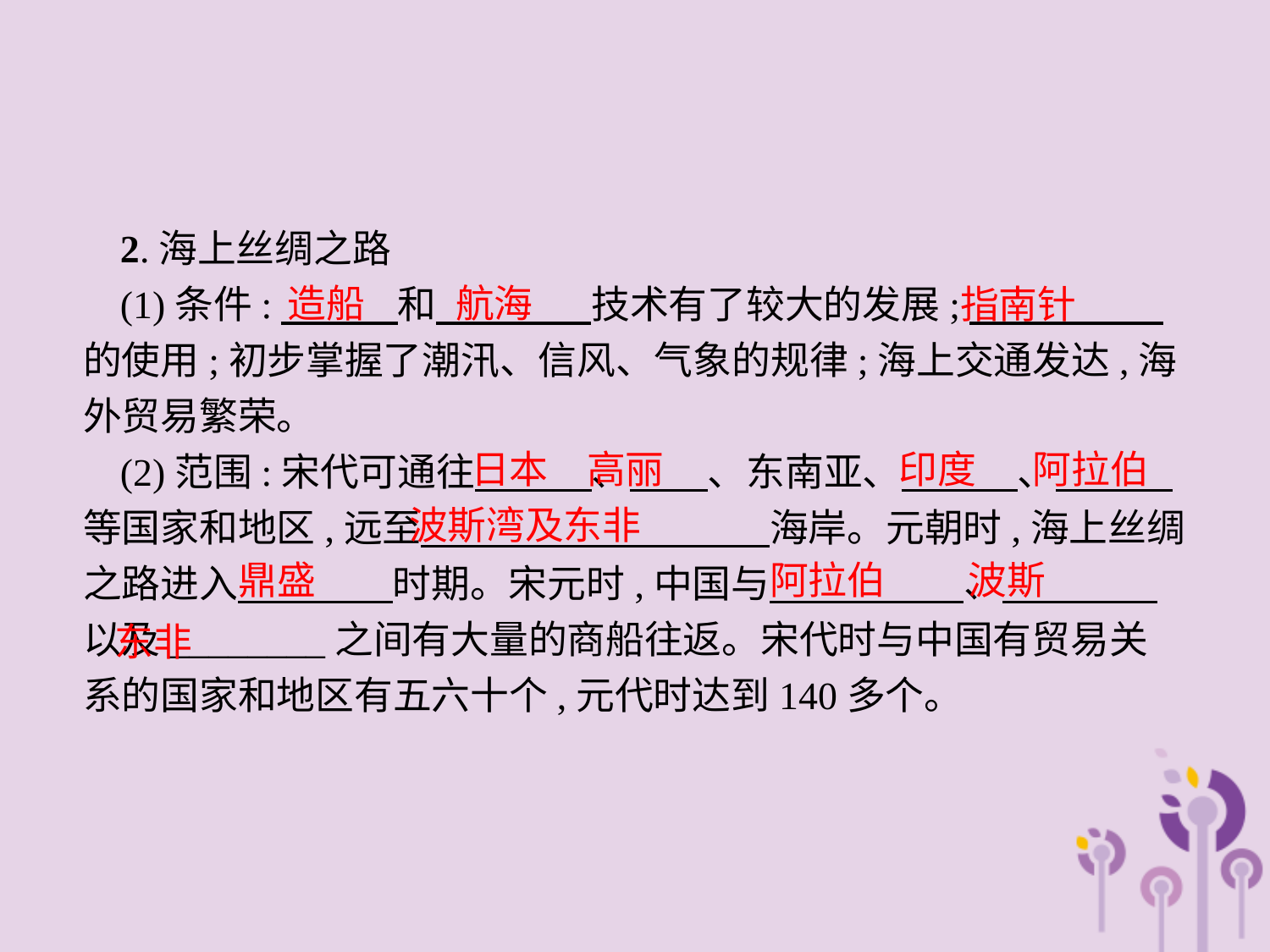

2.海上丝绸之路
(1)条件:　　　和　　　　技术有了较大的发展;　　　　　的使用;初步掌握了潮汛、信风、气象的规律;海上交通发达,海外贸易繁荣。
(2)范围:宋代可通往　　　、　　、东南亚、　　　、　　　等国家和地区,远至　　　　　　　　　海岸。元朝时,海上丝绸之路进入　　　　时期。宋元时,中国与　　　　　、　　　　以及________之间有大量的商船往返。宋代时与中国有贸易关系的国家和地区有五六十个,元代时达到140多个。
造船　      航海
指南针
印度　  阿拉伯
日本　高丽
波斯湾及东非
鼎盛
阿拉伯　     波斯
东非